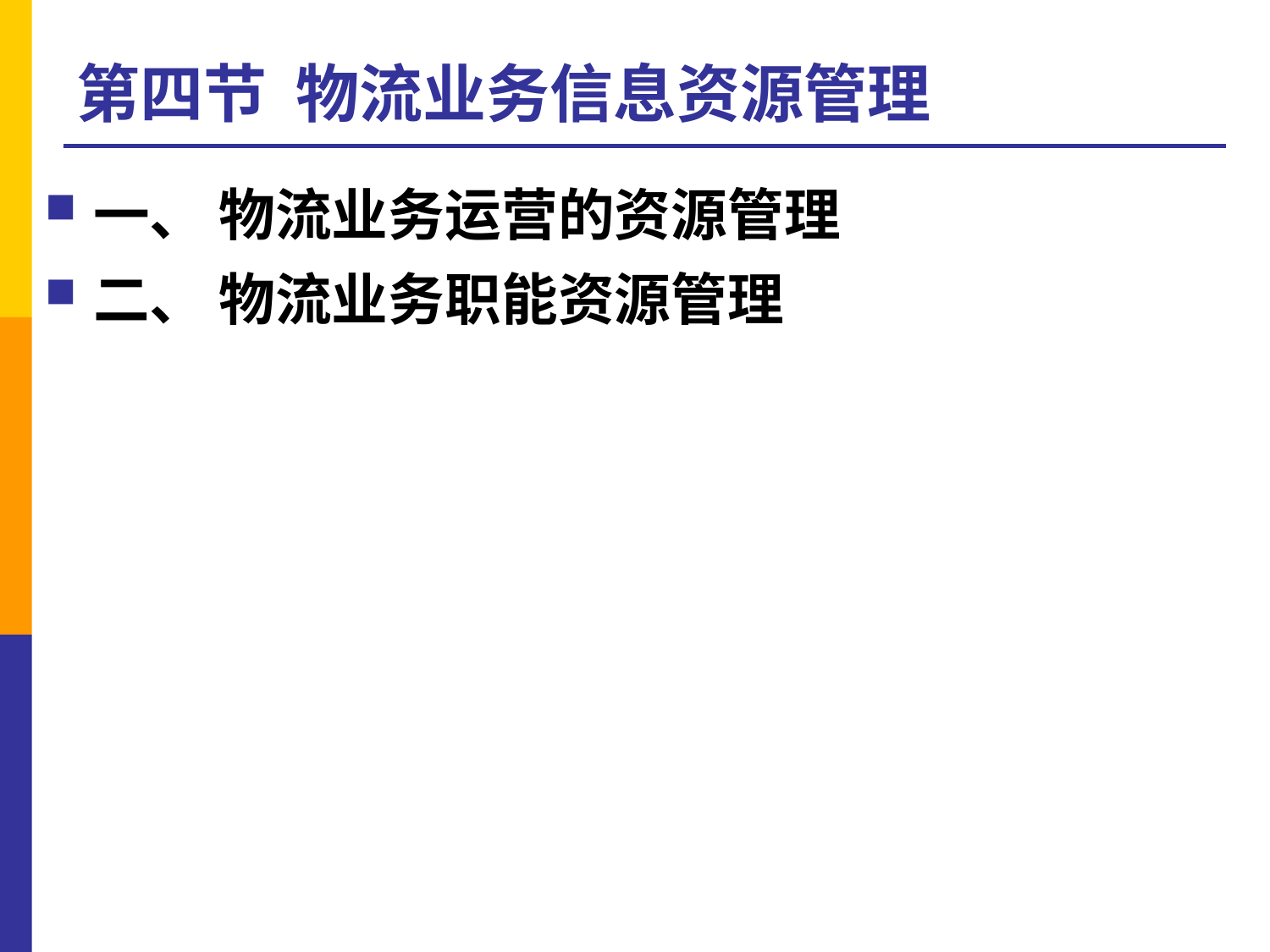

# 第四节  物流业务信息资源管理
一、 物流业务运营的资源管理
二、 物流业务职能资源管理